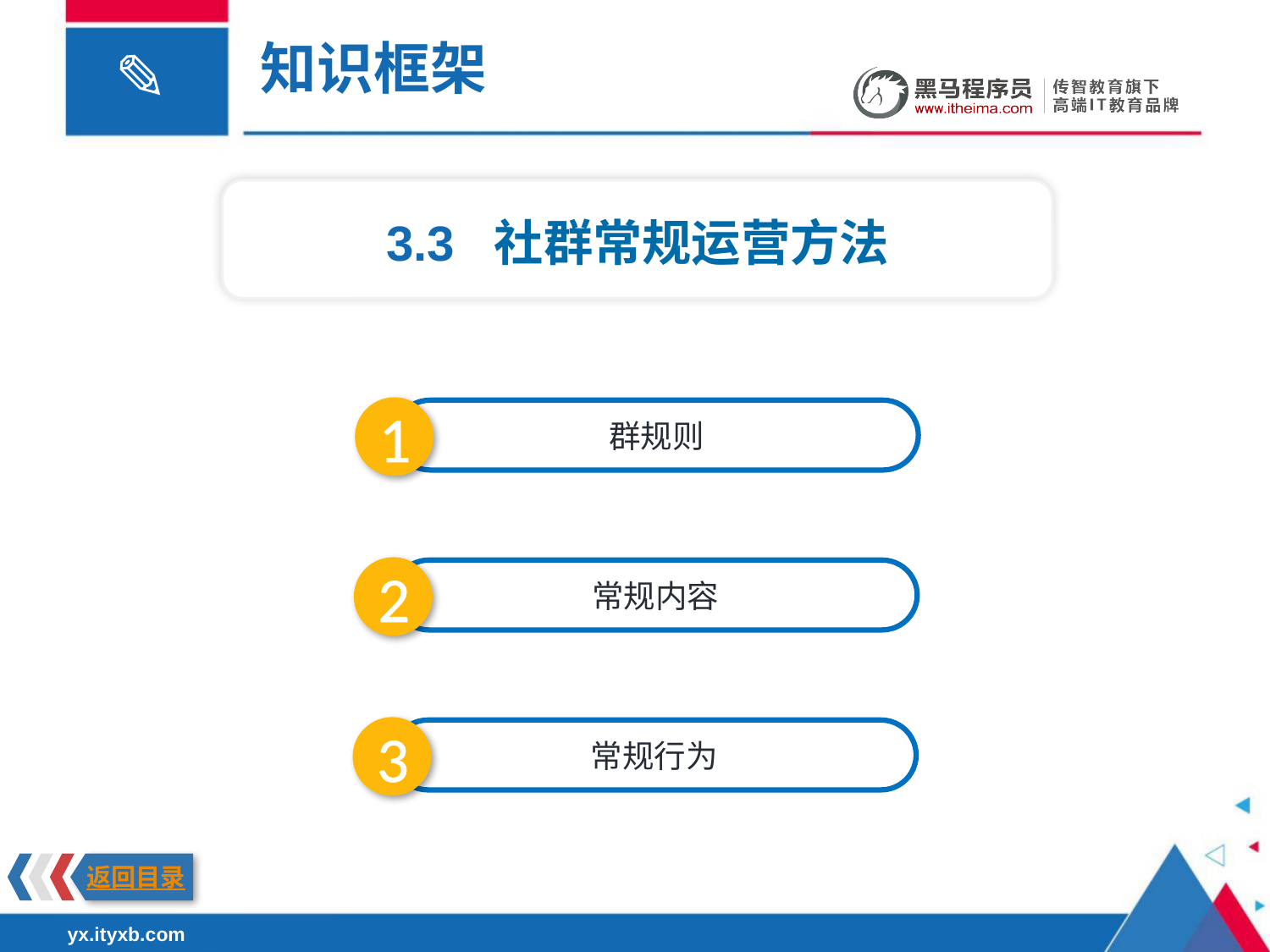

知识框架

3.3  社群常规运营方法
1
群规则
2
常规内容
3
常规行为

返回目录